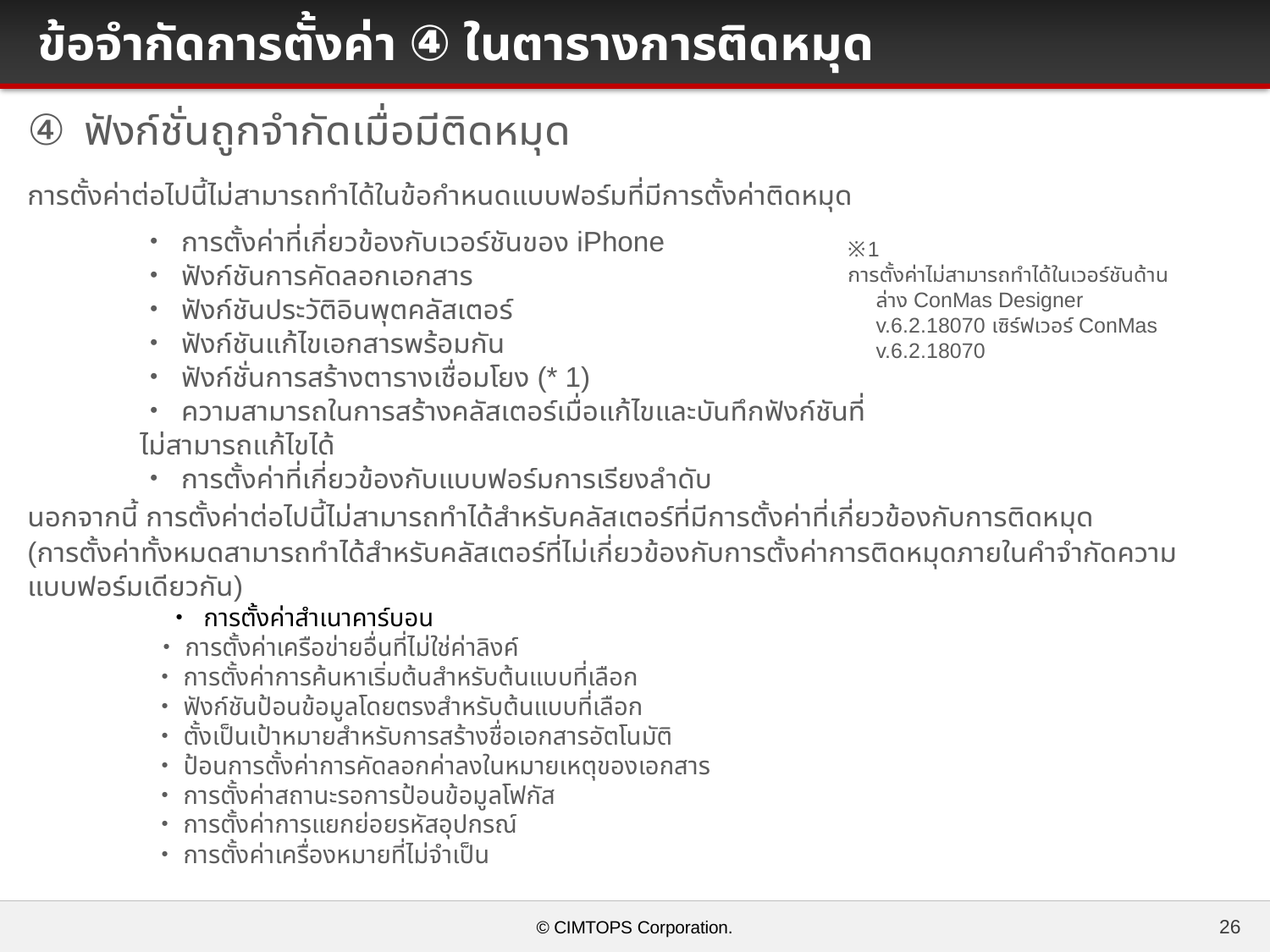

# ข้อจำกัดการตั้งค่า ④ ในตารางการติดหมุด
④   ฟังก์ชั่นถูกจำกัดเมื่อมีติดหมุด
การตั้งค่าต่อไปนี้ไม่สามารถทำได้ในข้อกำหนดแบบฟอร์มที่มีการตั้งค่าติดหมุด
・ การตั้งค่าที่เกี่ยวข้องกับเวอร์ชันของ iPhone
・ ฟังก์ชันการคัดลอกเอกสาร
・ ฟังก์ชันประวัติอินพุตคลัสเตอร์
・ ฟังก์ชันแก้ไขเอกสารพร้อมกัน
・ ฟังก์ชั่นการสร้างตารางเชื่อมโยง (* 1)
・ ความสามารถในการสร้างคลัสเตอร์เมื่อแก้ไขและบันทึกฟังก์ชันที่ไม่สามารถแก้ไขได้
・ การตั้งค่าที่เกี่ยวข้องกับแบบฟอร์มการเรียงลำดับ
※1
การตั้งค่าไม่สามารถทำได้ในเวอร์ชันด้านล่าง ConMas Designer v.6.2.18070 เซิร์ฟเวอร์ ConMas v.6.2.18070
นอกจากนี้ การตั้งค่าต่อไปนี้ไม่สามารถทำได้สำหรับคลัสเตอร์ที่มีการตั้งค่าที่เกี่ยวข้องกับการติดหมุด
(การตั้งค่าทั้งหมดสามารถทำได้สำหรับคลัสเตอร์ที่ไม่เกี่ยวข้องกับการตั้งค่าการติดหมุดภายในคำจำกัดความแบบฟอร์มเดียวกัน)
	 ・ การตั้งค่าสำเนาคาร์บอน
	・การตั้งค่าเครือข่ายอื่นที่ไม่ใช่ค่าลิงค์
・การตั้งค่าการค้นหาเริ่มต้นสำหรับต้นแบบที่เลือก
・ฟังก์ชันป้อนข้อมูลโดยตรงสำหรับต้นแบบที่เลือก
・ตั้งเป็นเป้าหมายสำหรับการสร้างชื่อเอกสารอัตโนมัติ
・ป้อนการตั้งค่าการคัดลอกค่าลงในหมายเหตุของเอกสาร
・การตั้งค่าสถานะรอการป้อนข้อมูลโฟกัส
・การตั้งค่าการแยกย่อยรหัสอุปกรณ์
・การตั้งค่าเครื่องหมายที่ไม่จำเป็น
26
© CIMTOPS Corporation.